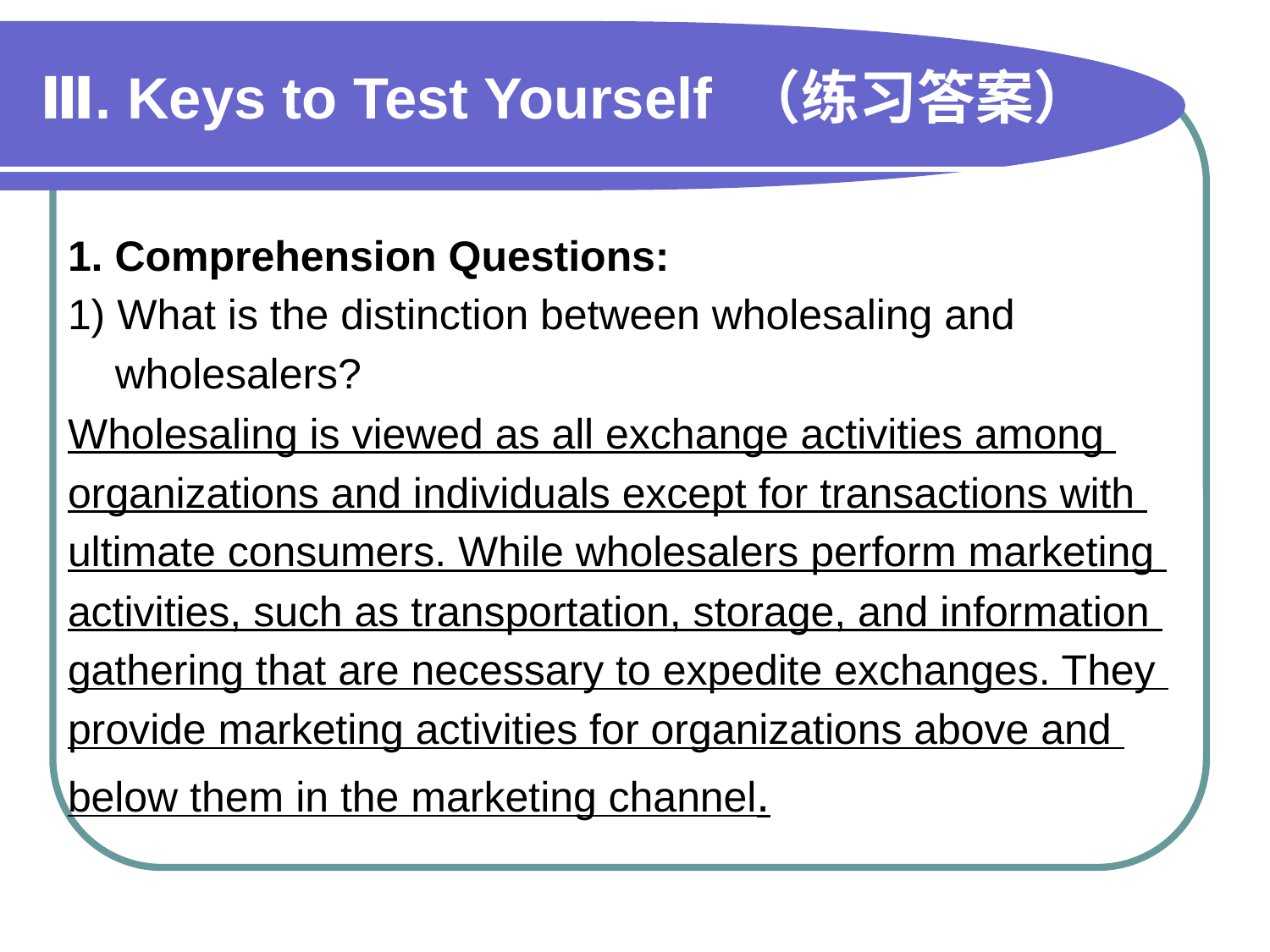

# Ⅲ. Keys to Test Yourself （练习答案）
1. Comprehension Questions:
1) What is the distinction between wholesaling and
    wholesalers?
Wholesaling is viewed as all exchange activities among
organizations and individuals except for transactions with
ultimate consumers. While wholesalers perform marketing
activities, such as transportation, storage, and information
gathering that are necessary to expedite exchanges. They
provide marketing activities for organizations above and
below them in the marketing channel.